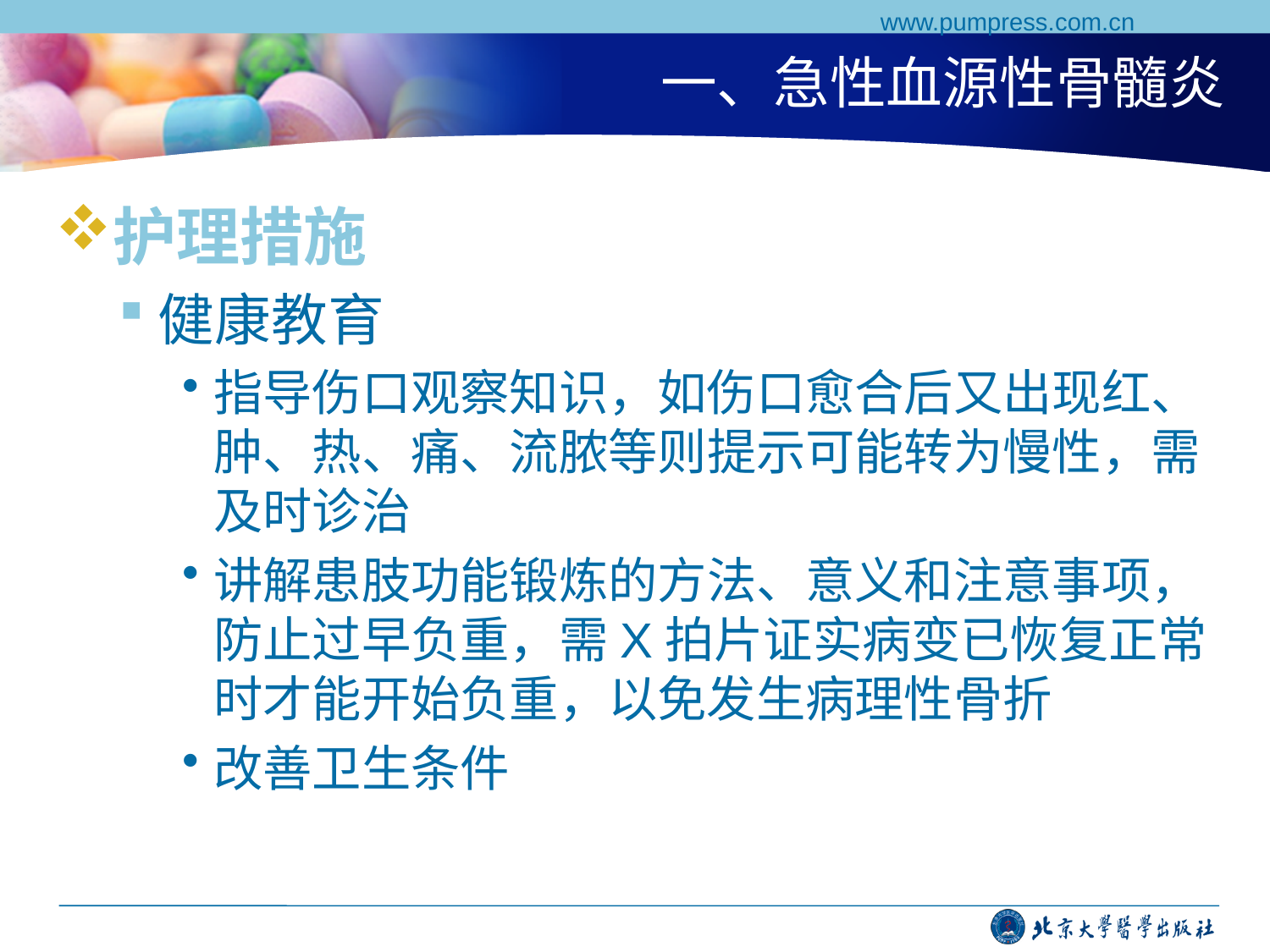

www.pumpress.com.cn
# 一、急性血源性骨髓炎
护理措施
健康教育
指导伤口观察知识，如伤口愈合后又出现红、肿、热、痛、流脓等则提示可能转为慢性，需及时诊治
讲解患肢功能锻炼的方法、意义和注意事项，防止过早负重，需X拍片证实病变已恢复正常时才能开始负重，以免发生病理性骨折
改善卫生条件